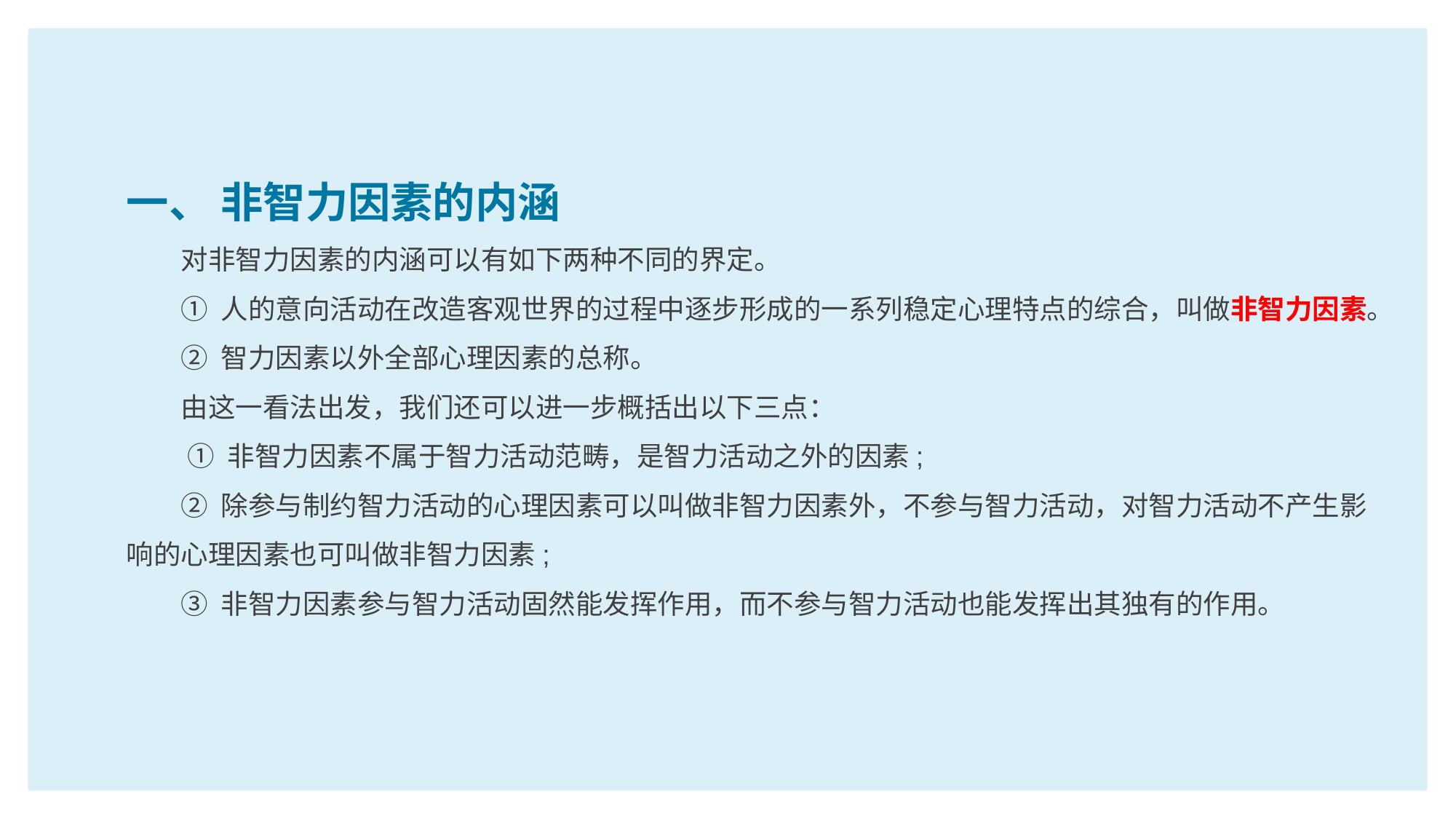

一、 非智力因素的内涵
对非智力因素的内涵可以有如下两种不同的界定。
① 人的意向活动在改造客观世界的过程中逐步形成的一系列稳定心理特点的综合，叫做非智力因素。
② 智力因素以外全部心理因素的总称。
由这一看法出发，我们还可以进一步概括出以下三点：
 ① 非智力因素不属于智力活动范畴，是智力活动之外的因素;
② 除参与制约智力活动的心理因素可以叫做非智力因素外，不参与智力活动，对智力活动不产生影响的心理因素也可叫做非智力因素;
③ 非智力因素参与智力活动固然能发挥作用，而不参与智力活动也能发挥出其独有的作用。